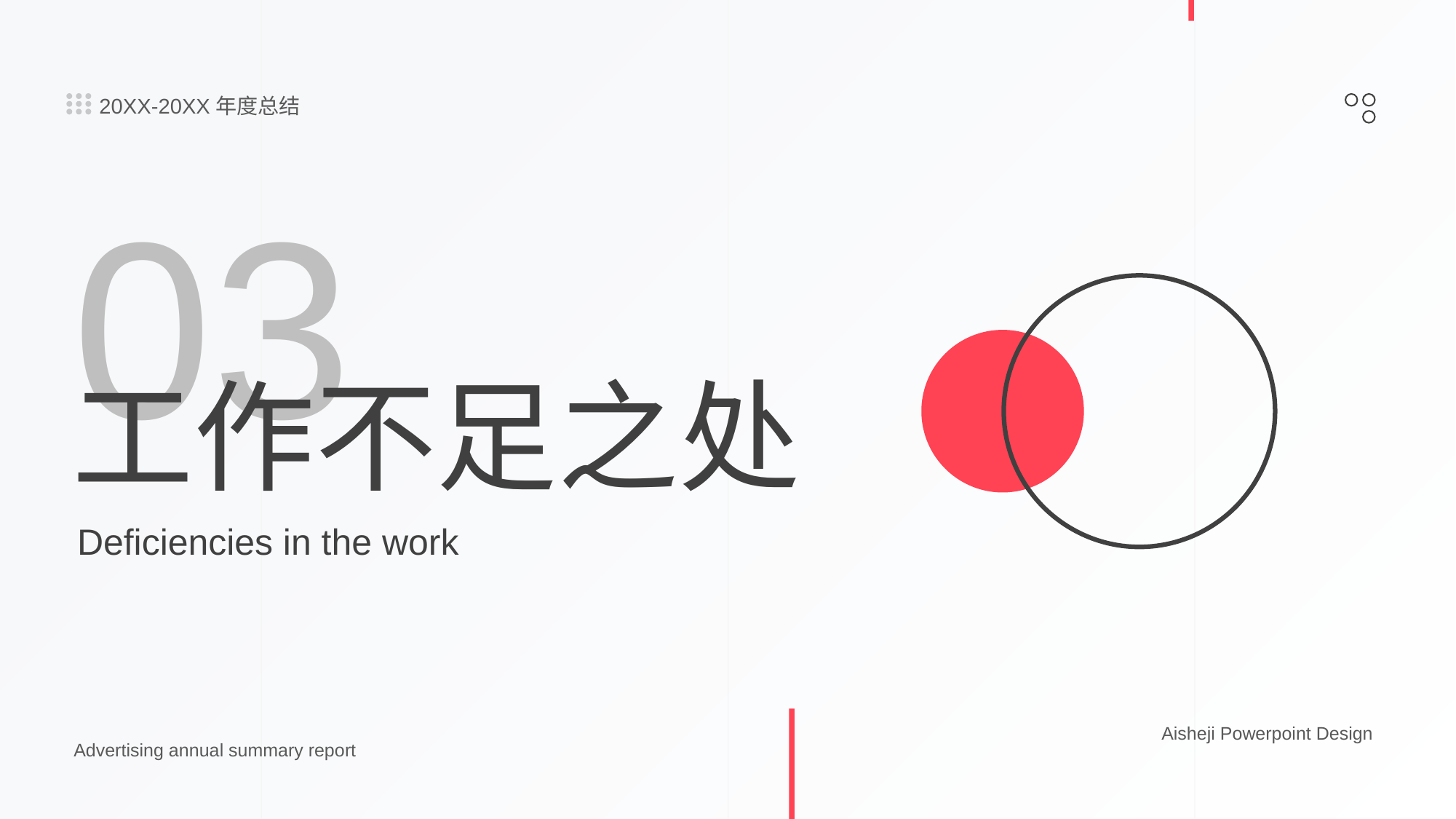

20XX-20XX年度总结

03

工作不足之处
Deficiencies in the work

Aisheji Powerpoint Design
Advertising annual summary report